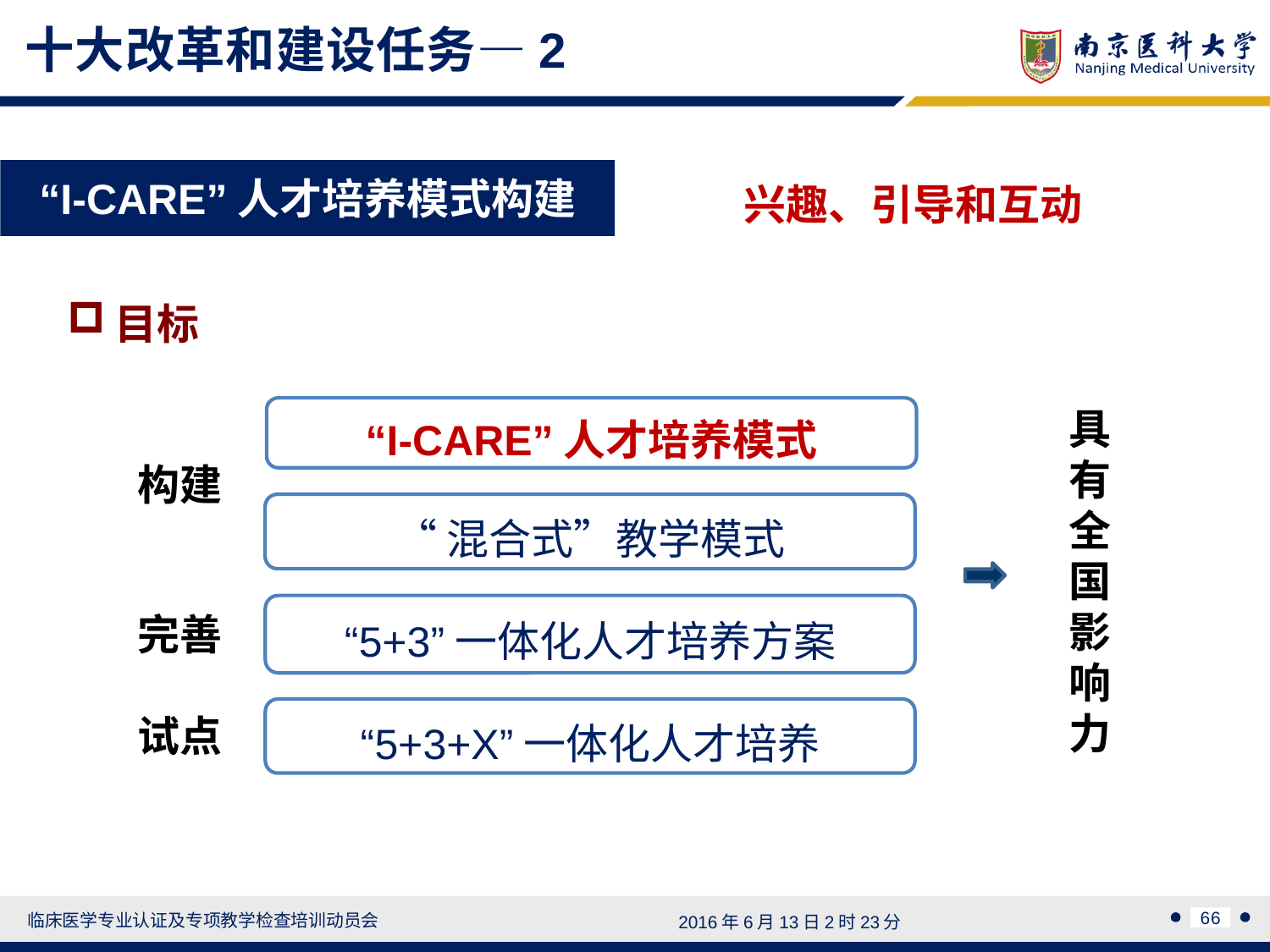

十大改革和建设任务—2
“I-CARE”人才培养模式构建
兴趣、引导和互动
目标
具有全国影响力
“I-CARE”人才培养模式
构建
“混合式”教学模式

“5+3”一体化人才培养方案
完善
“5+3+X”一体化人才培养
试点